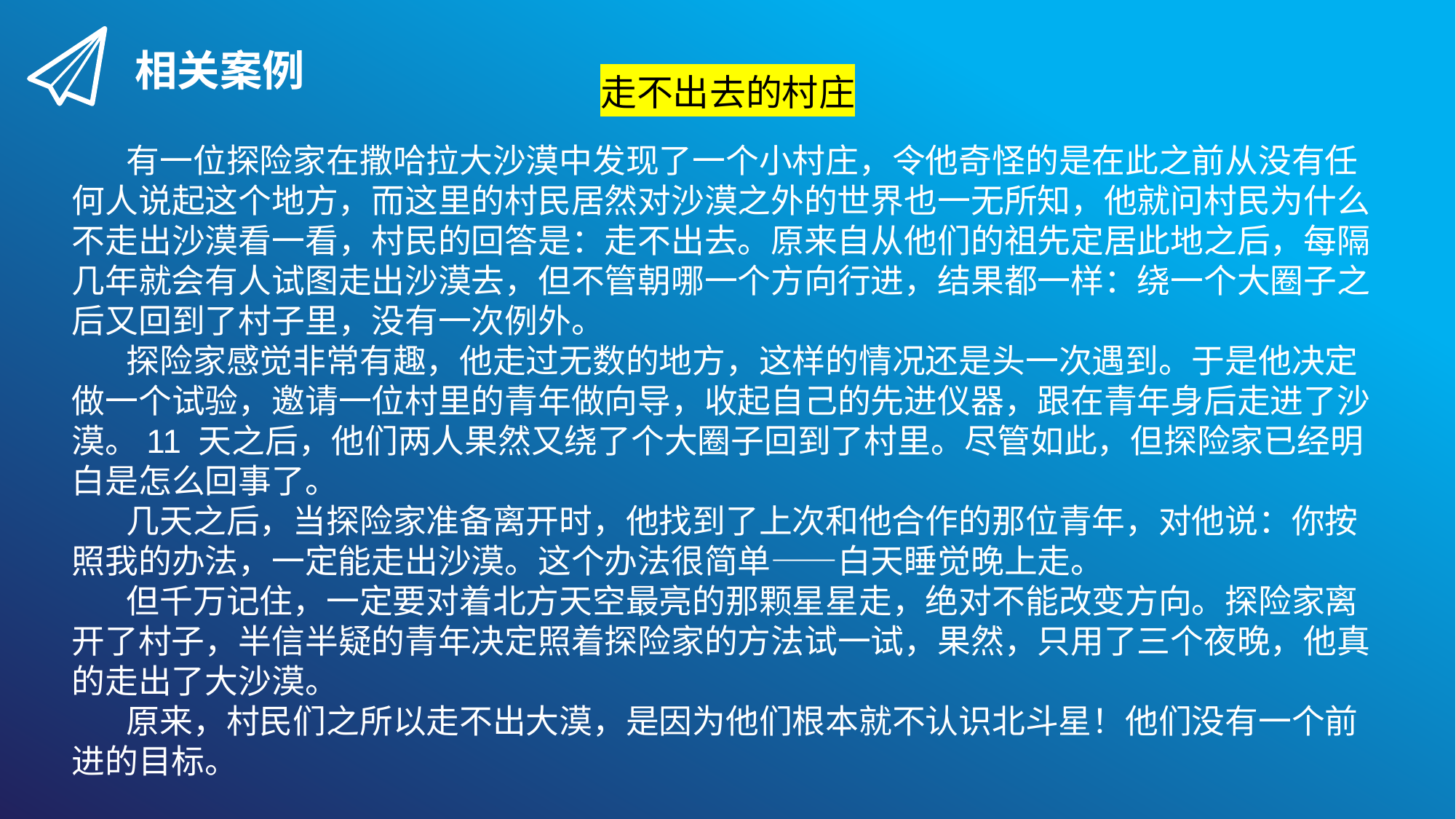

相关案例
走不出去的村庄
有一位探险家在撒哈拉大沙漠中发现了一个小村庄，令他奇怪的是在此之前从没有任何人说起这个地方，而这里的村民居然对沙漠之外的世界也一无所知，他就问村民为什么不走出沙漠看一看，村民的回答是：走不出去。原来自从他们的祖先定居此地之后，每隔几年就会有人试图走出沙漠去，但不管朝哪一个方向行进，结果都一样：绕一个大圈子之后又回到了村子里，没有一次例外。
探险家感觉非常有趣，他走过无数的地方，这样的情况还是头一次遇到。于是他决定做一个试验，邀请一位村里的青年做向导，收起自己的先进仪器，跟在青年身后走进了沙漠。11 天之后，他们两人果然又绕了个大圈子回到了村里。尽管如此，但探险家已经明白是怎么回事了。
几天之后，当探险家准备离开时，他找到了上次和他合作的那位青年，对他说：你按照我的办法，一定能走出沙漠。这个办法很简单——白天睡觉晚上走。
但千万记住，一定要对着北方天空最亮的那颗星星走，绝对不能改变方向。探险家离开了村子，半信半疑的青年决定照着探险家的方法试一试，果然，只用了三个夜晚，他真的走出了大沙漠。
原来，村民们之所以走不出大漠，是因为他们根本就不认识北斗星！他们没有一个前进的目标。